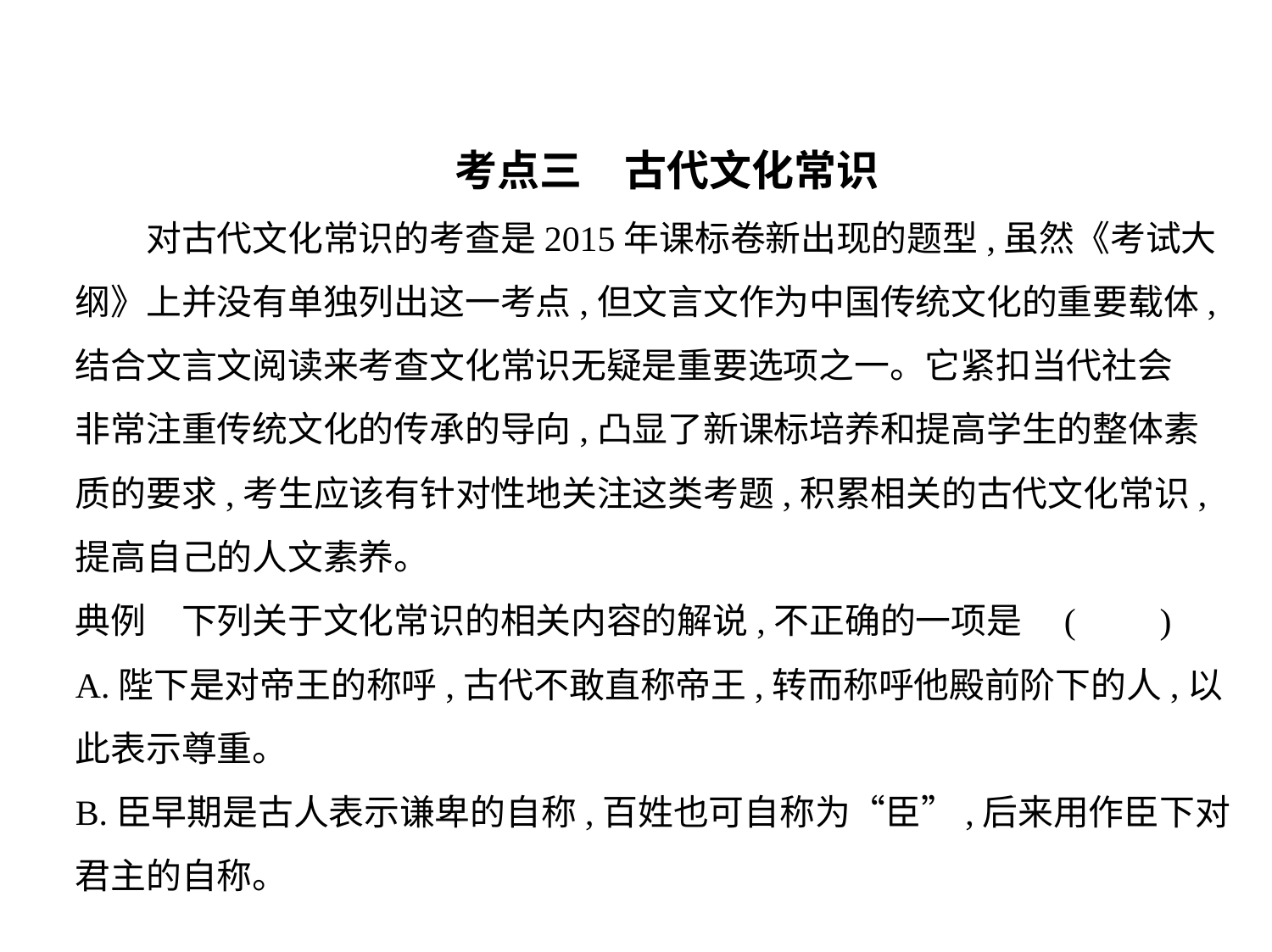

考点三　古代文化常识
　　对古代文化常识的考查是2015年课标卷新出现的题型,虽然《考试大
纲》上并没有单独列出这一考点,但文言文作为中国传统文化的重要载体,
结合文言文阅读来考查文化常识无疑是重要选项之一。它紧扣当代社会
非常注重传统文化的传承的导向,凸显了新课标培养和提高学生的整体素
质的要求,考生应该有针对性地关注这类考题,积累相关的古代文化常识,
提高自己的人文素养。
典例　下列关于文化常识的相关内容的解说,不正确的一项是 (　    )
A.陛下是对帝王的称呼,古代不敢直称帝王,转而称呼他殿前阶下的人,以
此表示尊重。
B.臣早期是古人表示谦卑的自称,百姓也可自称为“臣”,后来用作臣下对
君主的自称。